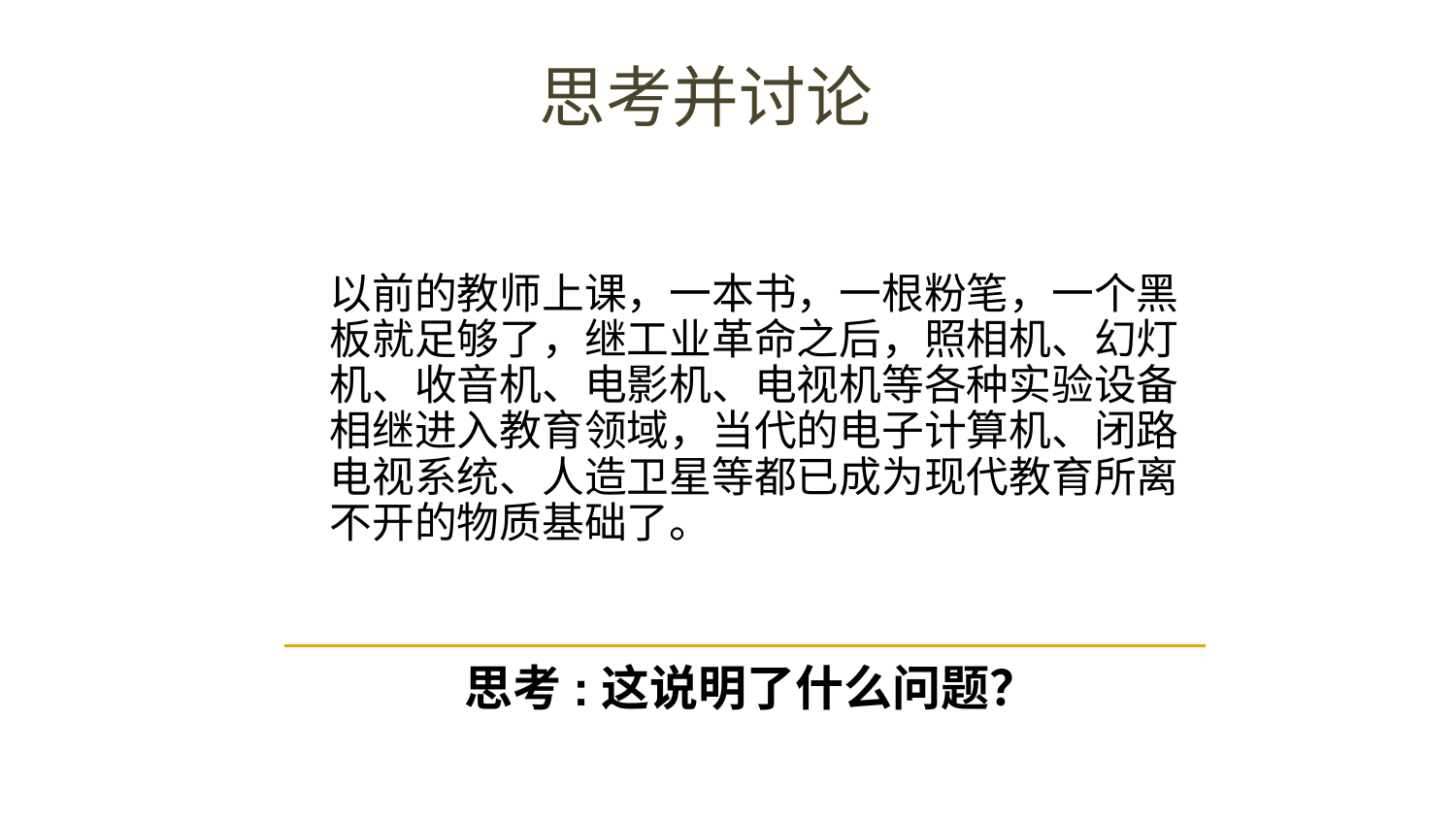

思考并讨论
以前的教师上课，一本书，一根粉笔，一个黑板就足够了，继工业革命之后，照相机、幻灯机、收音机、电影机、电视机等各种实验设备相继进入教育领域，当代的电子计算机、闭路电视系统、人造卫星等都已成为现代教育所离不开的物质基础了。
思考:这说明了什么问题？